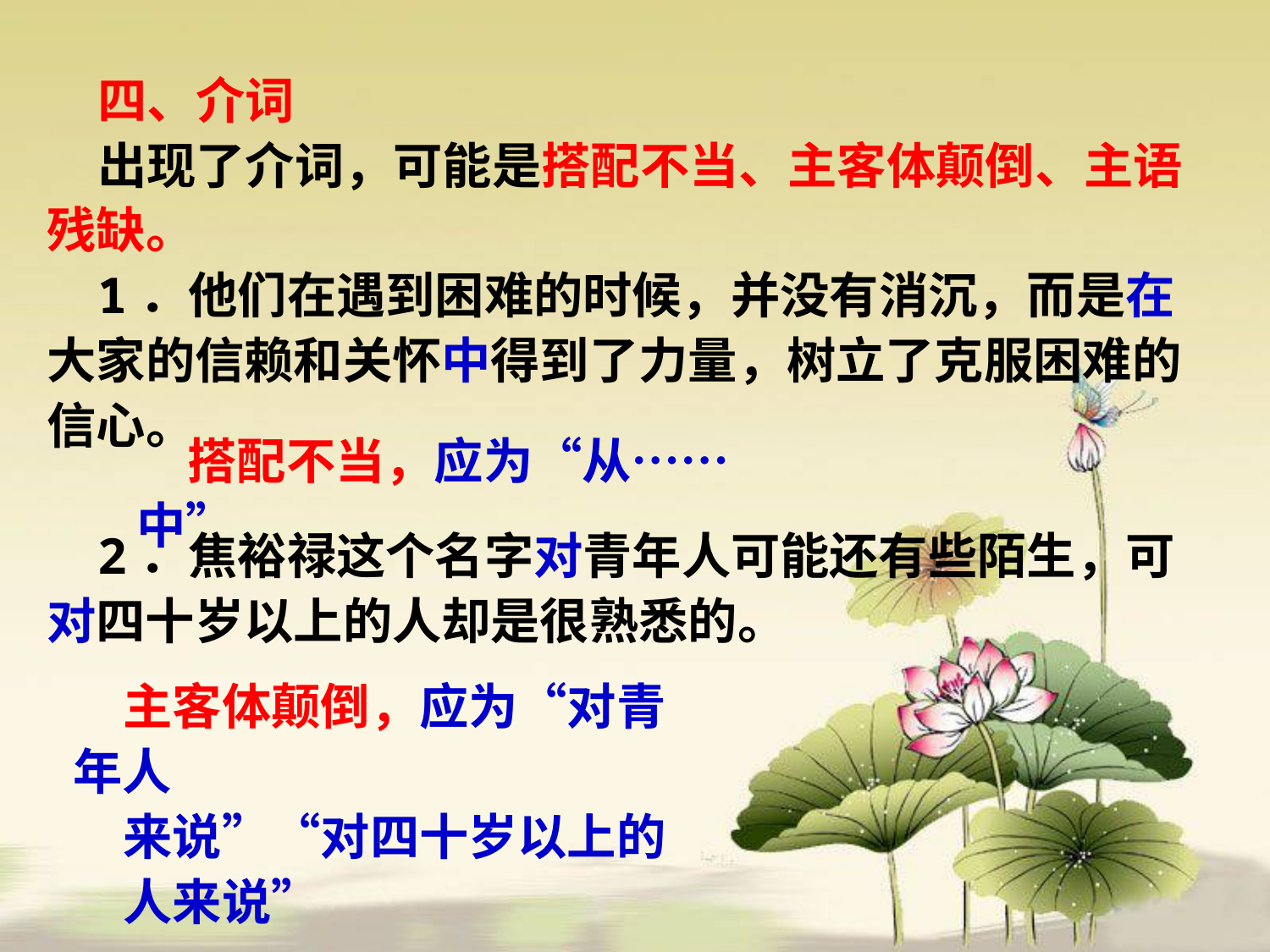

四、介词
出现了介词，可能是搭配不当、主客体颠倒、主语残缺。
1．他们在遇到困难的时候，并没有消沉，而是在大家的信赖和关怀中得到了力量，树立了克服困难的信心。

2．焦裕禄这个名字对青年人可能还有些陌生，可对四十岁以上的人却是很熟悉的。
搭配不当，应为“从……中”
主客体颠倒，应为“对青年人
来说”“对四十岁以上的
人来说”